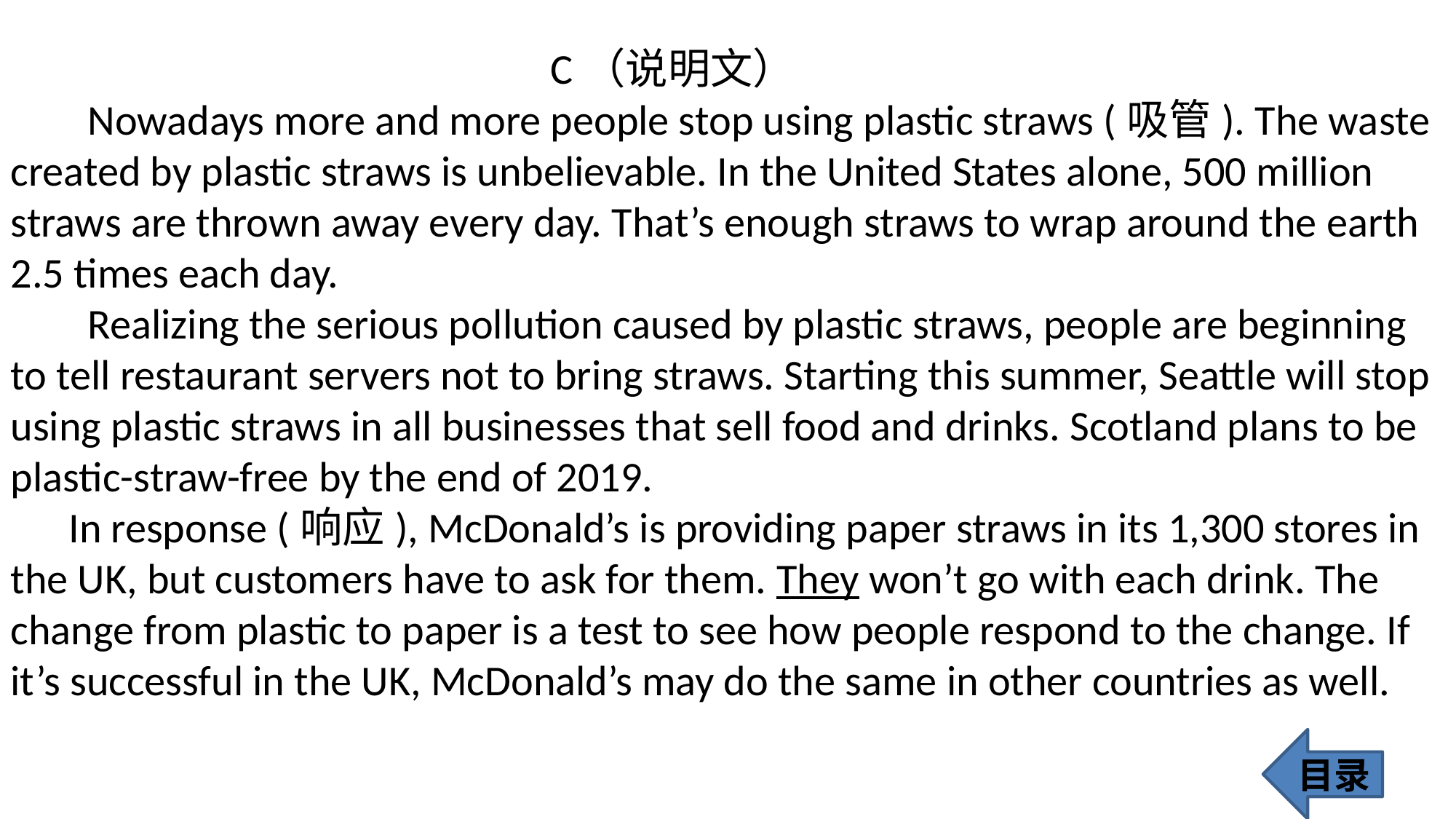

C（说明文）
        Nowadays more and more people stop using plastic straws (吸管). The waste created by plastic straws is unbelievable. In the United States alone, 500 million straws are thrown away every day. That’s enough straws to wrap around the earth 2.5 times each day.
        Realizing the serious pollution caused by plastic straws, people are beginning to tell restaurant servers not to bring straws. Starting this summer, Seattle will stop using plastic straws in all businesses that sell food and drinks. Scotland plans to be plastic-straw-free by the end of 2019.
      In response (响应), McDonald’s is providing paper straws in its 1,300 stores in the UK, but customers have to ask for them. They won’t go with each drink. The change from plastic to paper is a test to see how people respond to the change. If it’s successful in the UK, McDonald’s may do the same in other countries as well.
目录
410